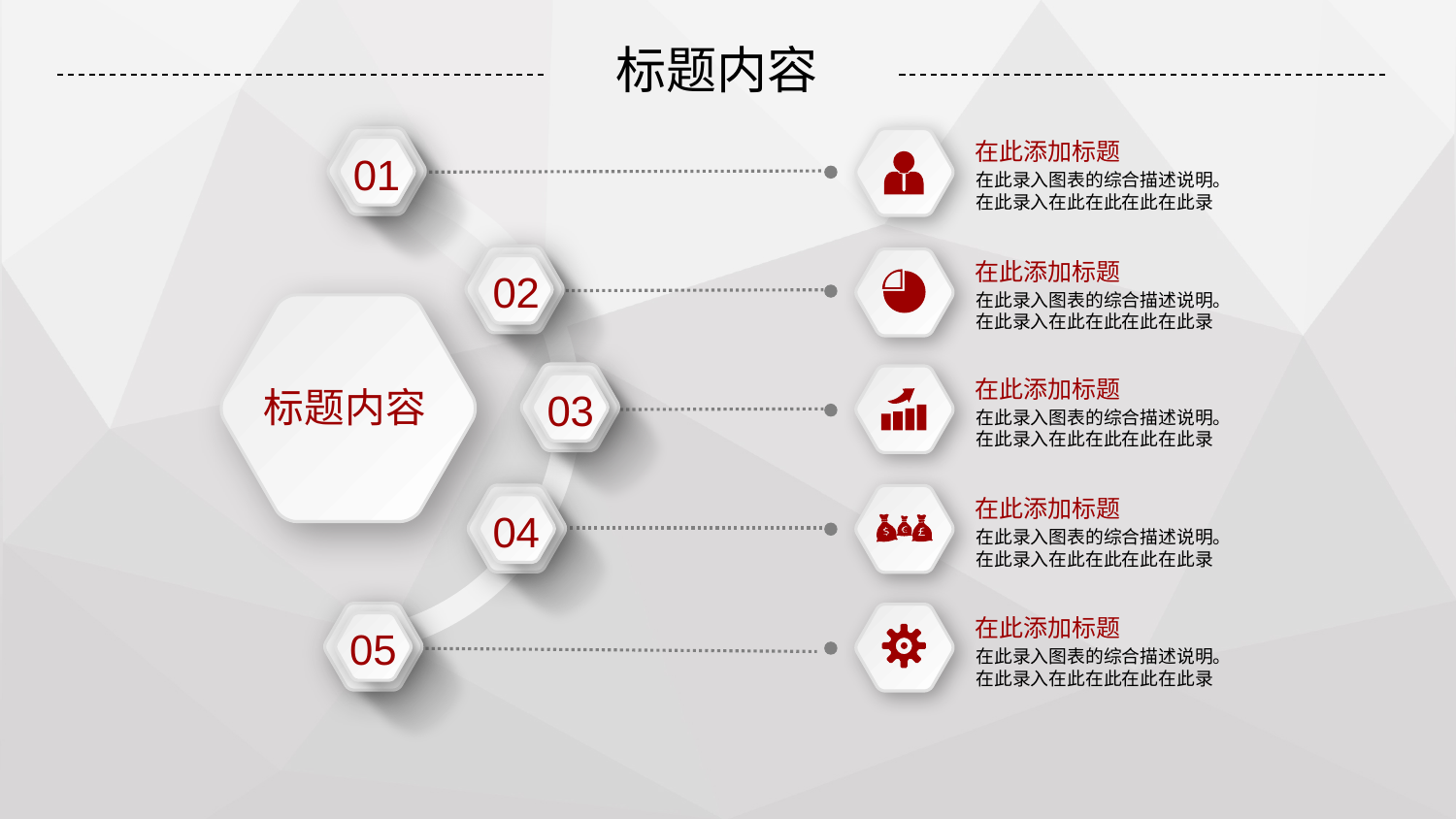

标题内容

01

02

标题内容
03

04

05

在此添加标题
在此录入图表的综合描述说明。在此录入在此在此在此在此录

在此添加标题
在此录入图表的综合描述说明。在此录入在此在此在此在此录

在此添加标题
在此录入图表的综合描述说明。在此录入在此在此在此在此录

在此添加标题
在此录入图表的综合描述说明。在此录入在此在此在此在此录

在此添加标题
在此录入图表的综合描述说明。在此录入在此在此在此在此录